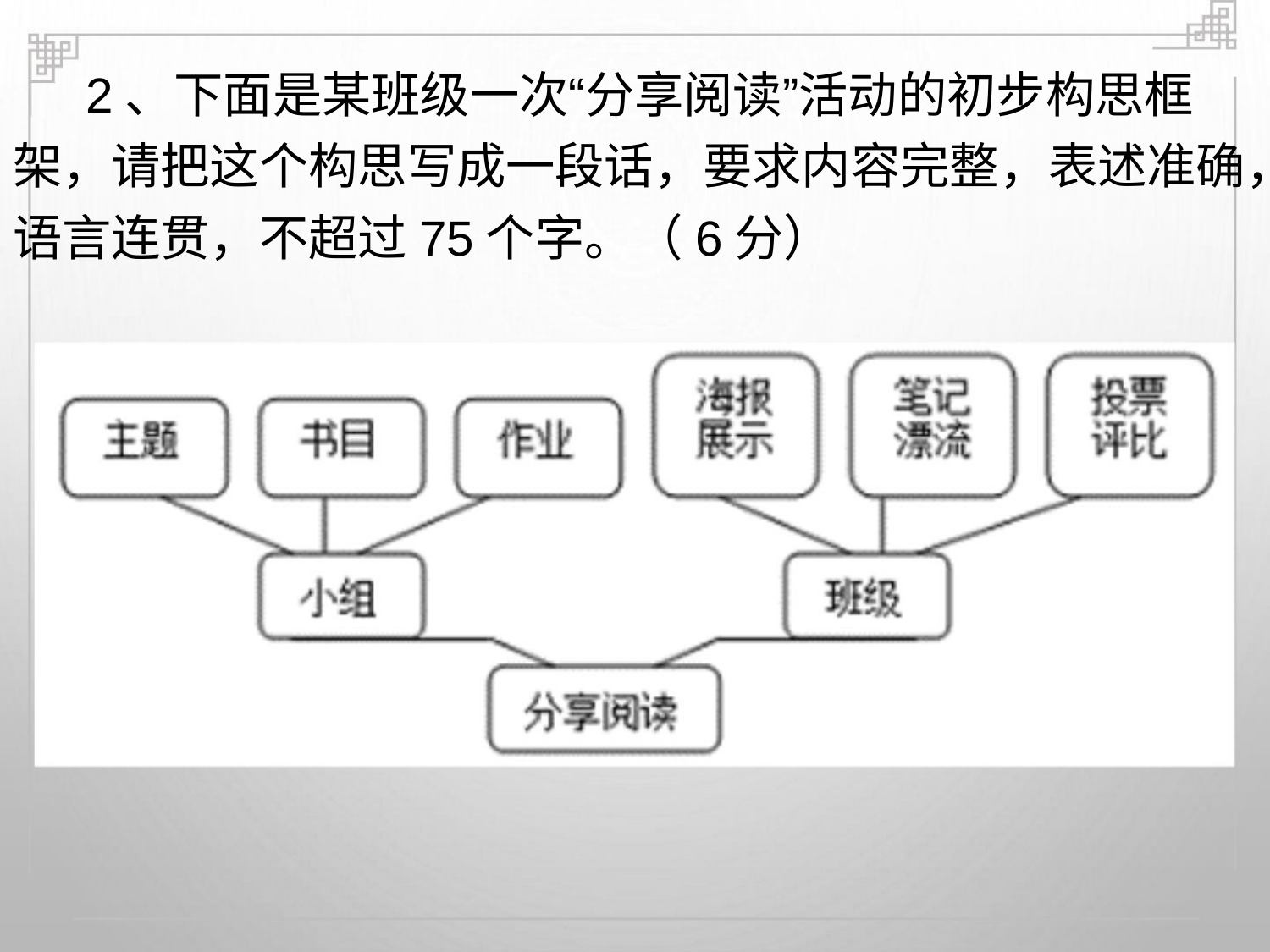

2、下面是某班级一次“分享阅读”活动的初步构思框
架，请把这个构思写成一段话，要求内容完整，表述准确，
语言连贯，不超过75个字。（6分）